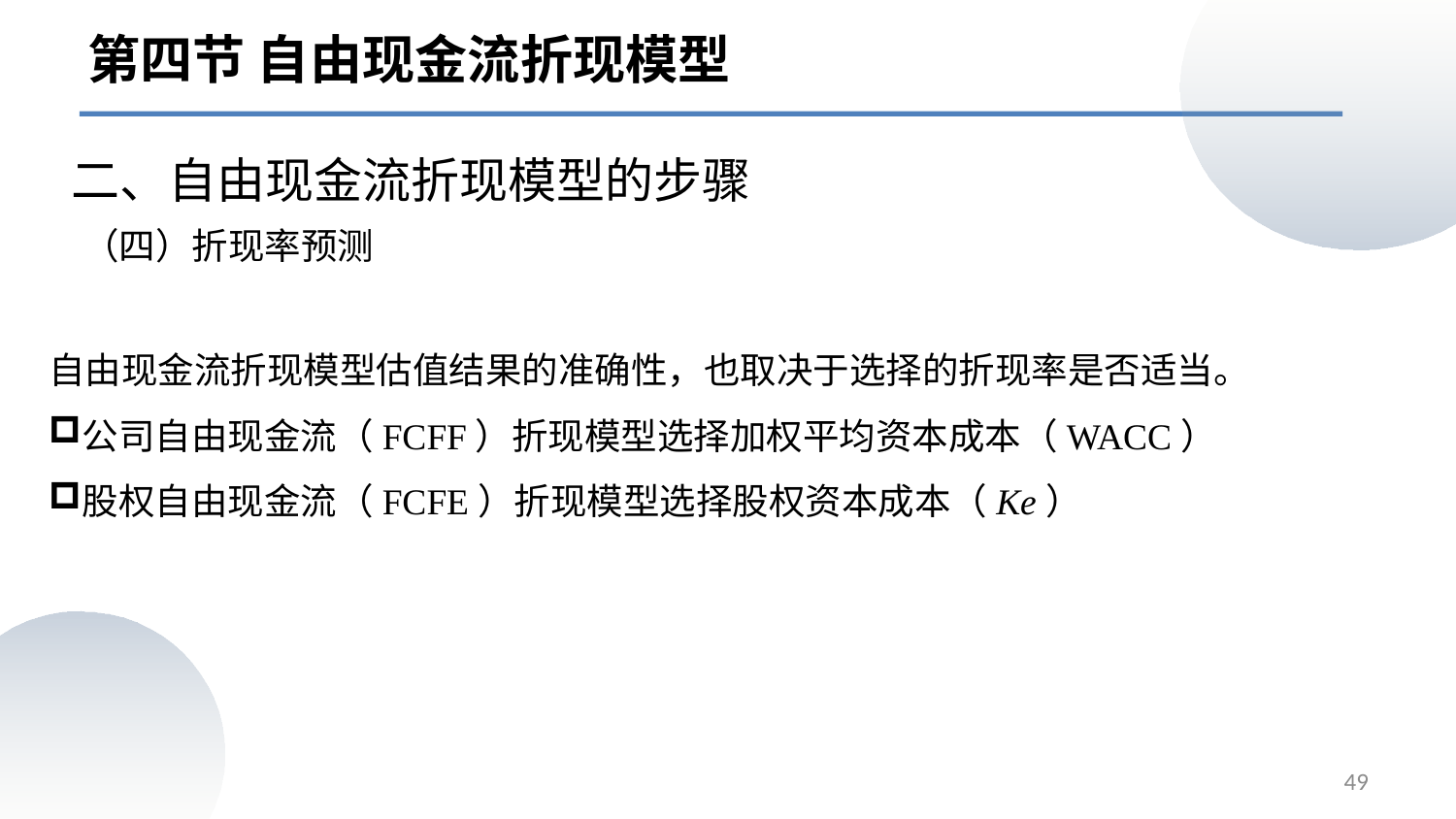

第四节 自由现金流折现模型
二、自由现金流折现模型的步骤
（四）折现率预测
自由现金流折现模型估值结果的准确性，也取决于选择的折现率是否适当。
公司自由现金流（FCFF）折现模型选择加权平均资本成本（WACC）
股权自由现金流（FCFE）折现模型选择股权资本成本（Ke）

49